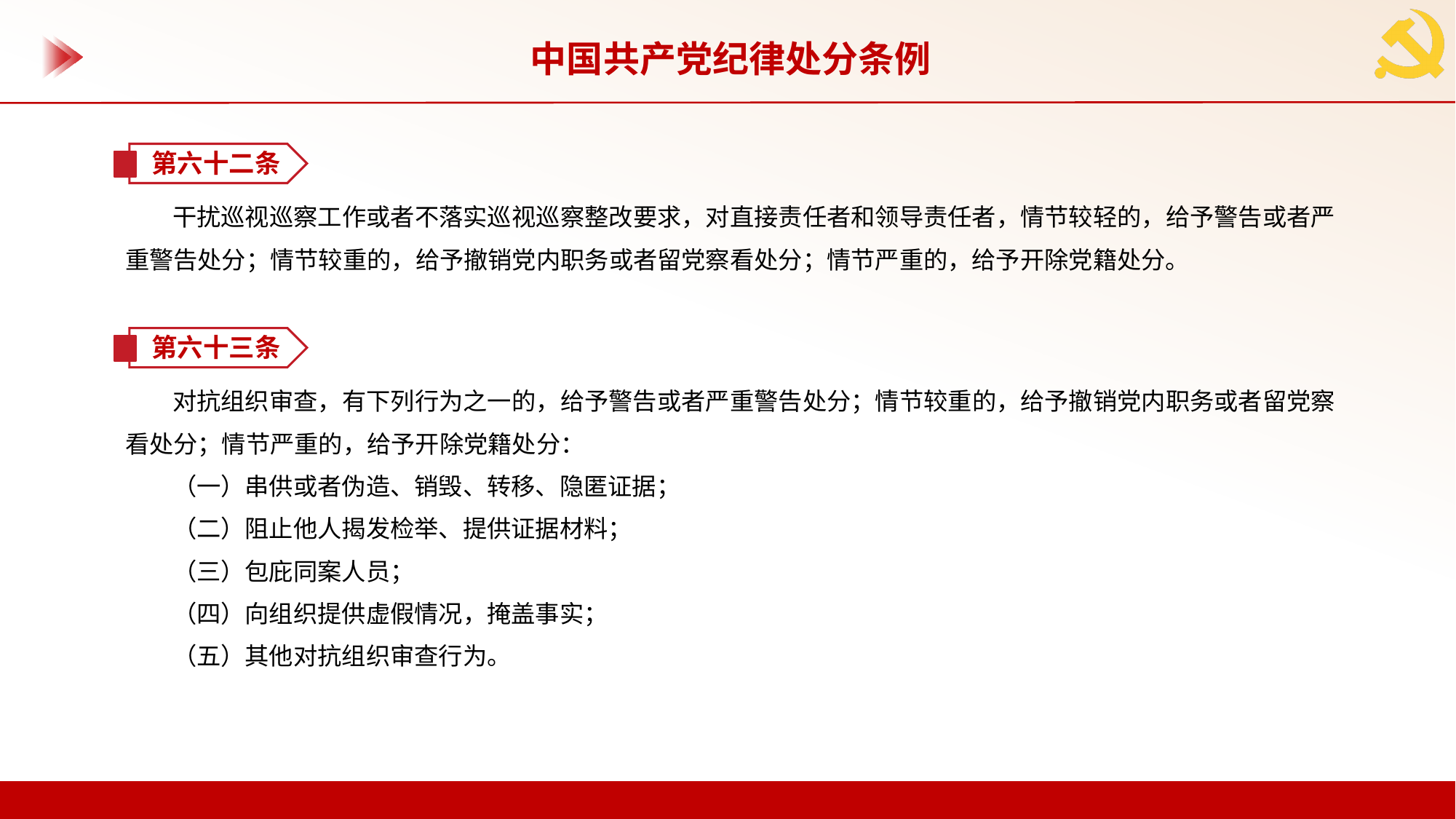

中国共产党纪律处分条例
第六十二条

干扰巡视巡察工作或者不落实巡视巡察整改要求，对直接责任者和领导责任者，情节较轻的，给予警告或者严重警告处分；情节较重的，给予撤销党内职务或者留党察看处分；情节严重的，给予开除党籍处分。
第六十三条

对抗组织审查，有下列行为之一的，给予警告或者严重警告处分；情节较重的，给予撤销党内职务或者留党察看处分；情节严重的，给予开除党籍处分：
（一）串供或者伪造、销毁、转移、隐匿证据；
（二）阻止他人揭发检举、提供证据材料；
（三）包庇同案人员；
（四）向组织提供虚假情况，掩盖事实；
（五）其他对抗组织审查行为。